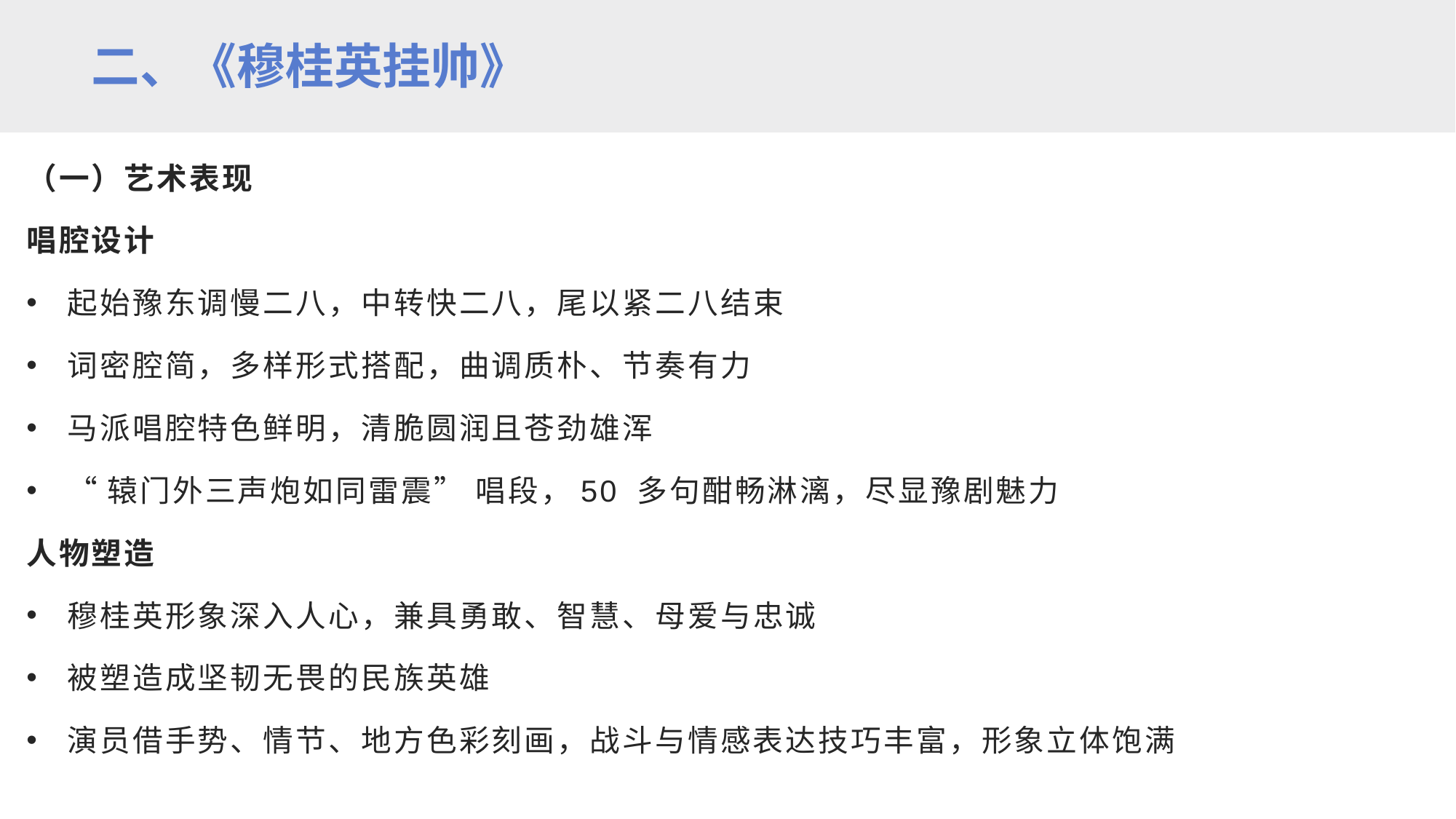

二、《穆桂英挂帅》
（一）艺术表现
唱腔设计
起始豫东调慢二八，中转快二八，尾以紧二八结束​
词密腔简，多样形式搭配，曲调质朴、节奏有力​
马派唱腔特色鲜明，清脆圆润且苍劲雄浑​
“辕门外三声炮如同雷震” 唱段，50 多句酣畅淋漓，尽显豫剧魅力​
人物塑造
穆桂英形象深入人心，兼具勇敢、智慧、母爱与忠诚​
被塑造成坚韧无畏的民族英雄​
演员借手势、情节、地方色彩刻画，战斗与情感表达技巧丰富，形象立体饱满​